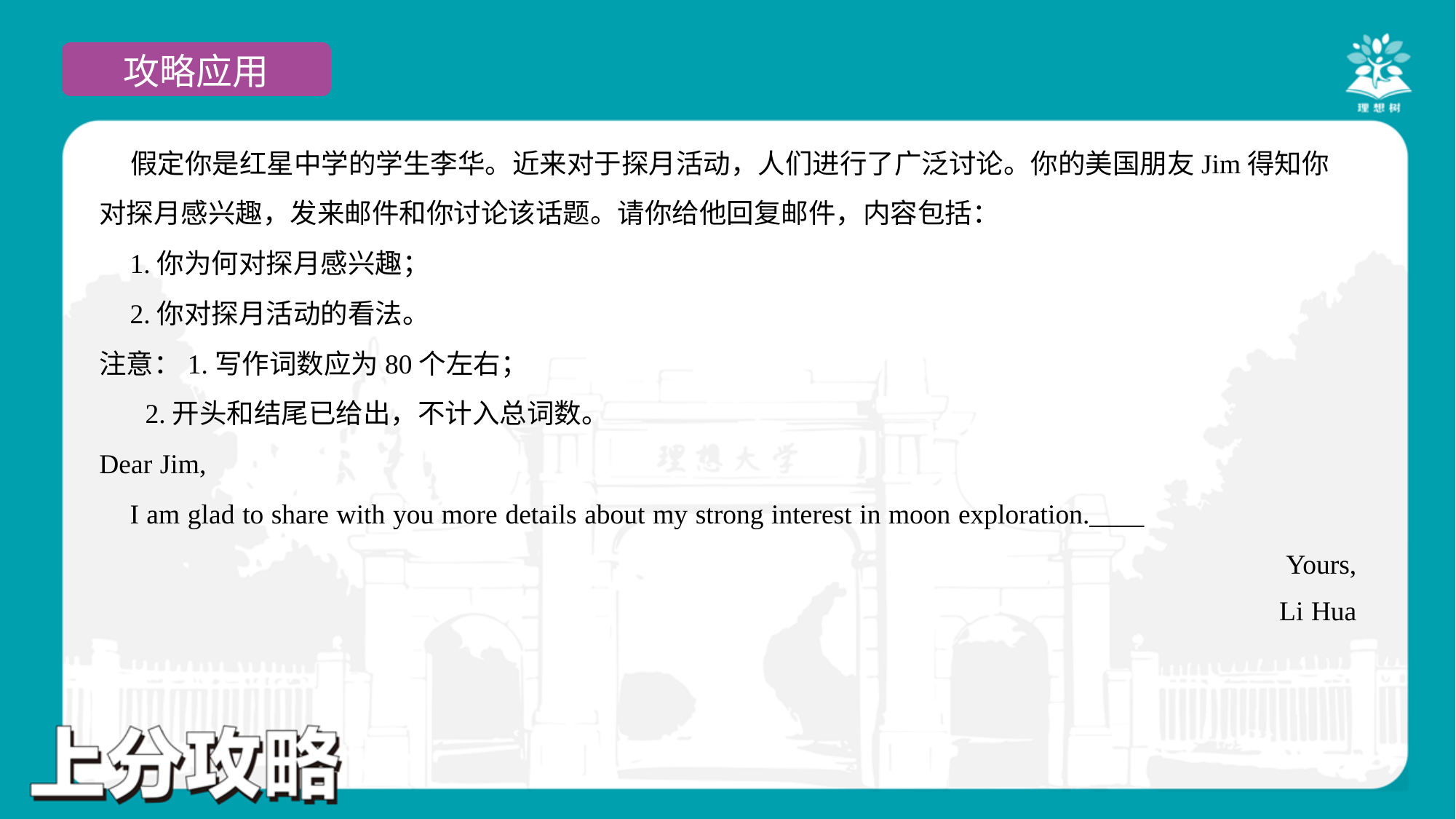

假定你是红星中学的学生李华。近来对于探月活动，人们进行了广泛讨论。你的美国朋友Jim得知你
对探月感兴趣，发来邮件和你讨论该话题。请你给他回复邮件，内容包括：
    1.你为何对探月感兴趣；
    2.你对探月活动的看法。
注意：1.写作词数应为80个左右；
      2.开头和结尾已给出，不计入总词数。
Dear Jim,
    I am glad to share with you more details about my strong interest in moon exploration.____
Yours,
Li Hua